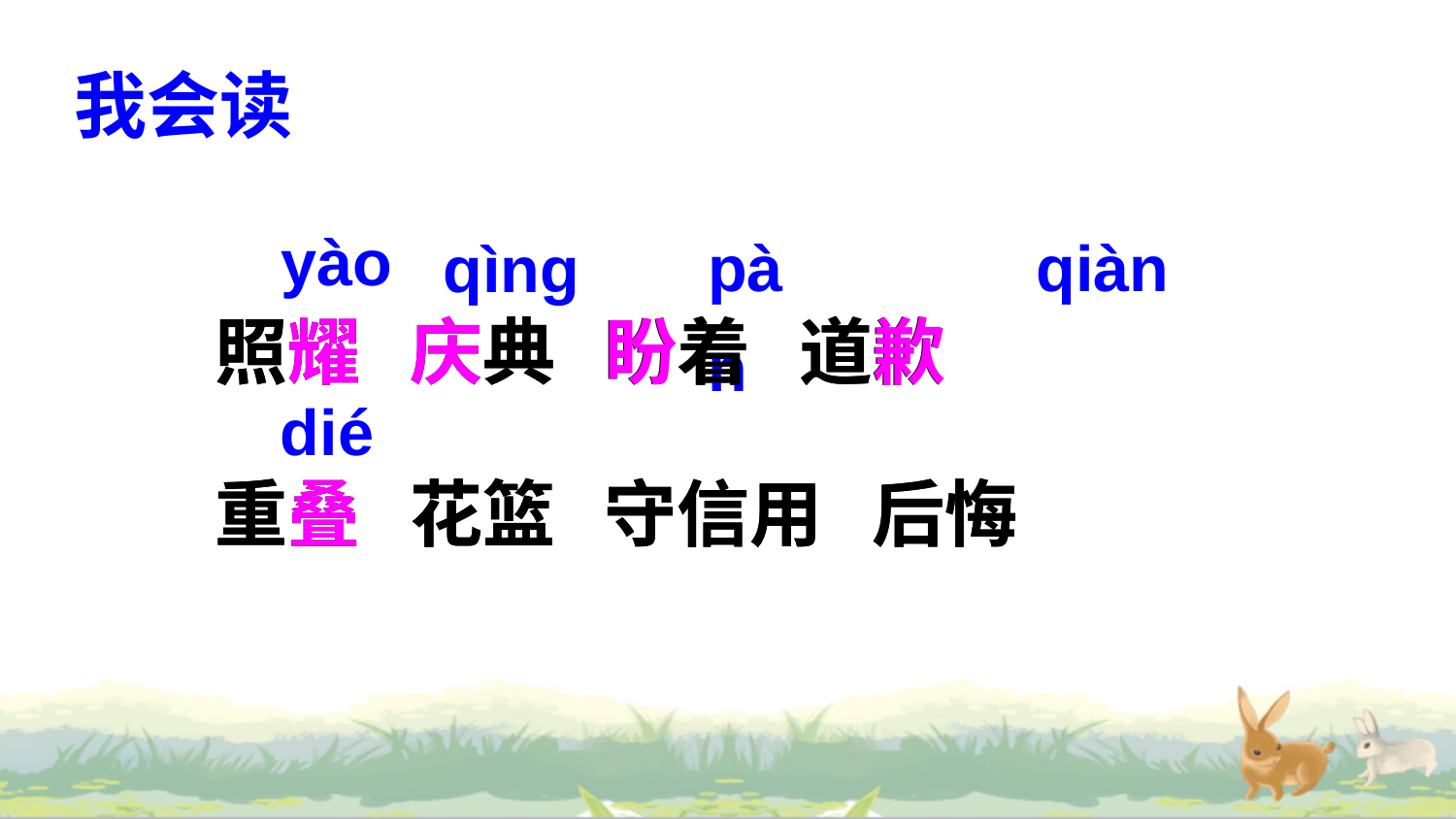

我会读
yào
pàn
qiàn
qìnɡ
照耀   庆典   盼着   道歉
重叠   花篮   守信用   后悔
照耀   庆典   盼着   道歉
重叠   花篮   守信用   后悔
dié